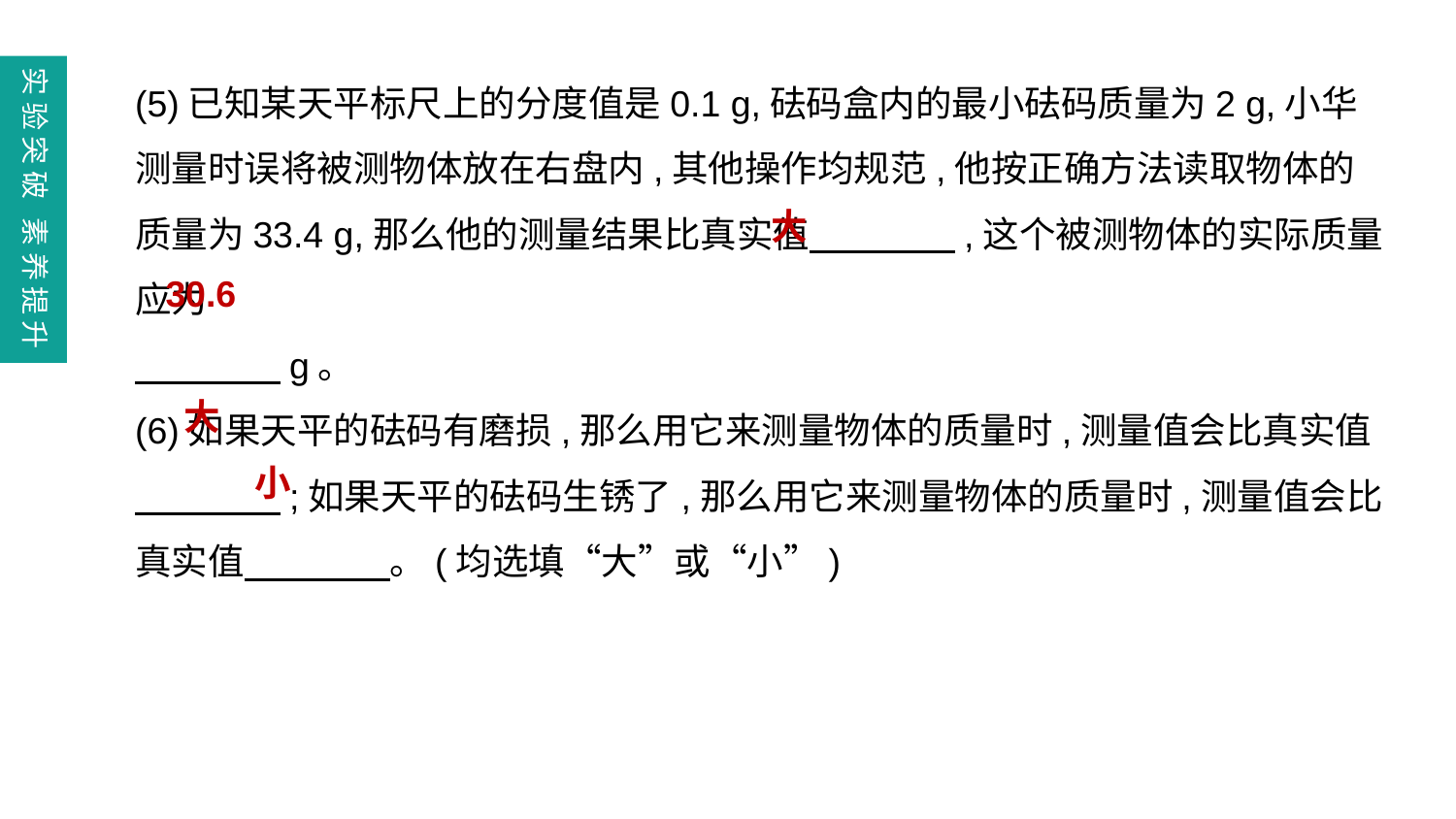

(5)已知某天平标尺上的分度值是0.1 g,砝码盒内的最小砝码质量为2 g,小华测量时误将被测物体放在右盘内,其他操作均规范,他按正确方法读取物体的质量为33.4 g,那么他的测量结果比真实值　　　　,这个被测物体的实际质量应为
　　　　g。
(6)如果天平的砝码有磨损,那么用它来测量物体的质量时,测量值会比真实值
　　　　;如果天平的砝码生锈了,那么用它来测量物体的质量时,测量值会比真实值　　　　。(均选填“大”或“小”)

实验突破 素养提升
大
30.6
大
小